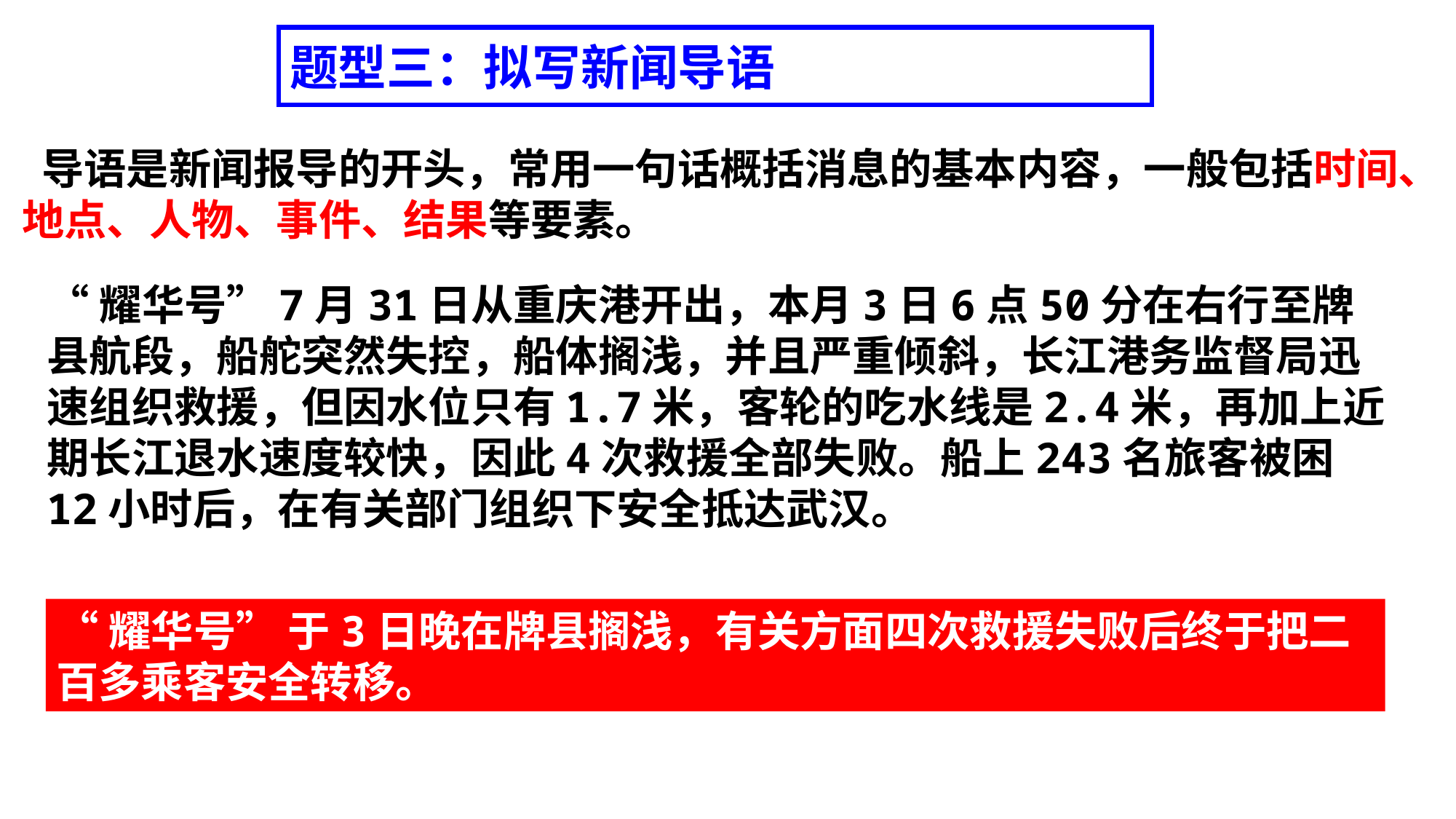

题型三：拟写新闻导语
 导语是新闻报导的开头，常用一句话概括消息的基本内容，一般包括时间、地点、人物、事件、结果等要素。
“耀华号”7月31日从重庆港开出，本月3日6点50分在右行至牌县航段，船舵突然失控，船体搁浅，并且严重倾斜，长江港务监督局迅速组织救援，但因水位只有1.7米，客轮的吃水线是2.4米，再加上近期长江退水速度较快，因此4次救援全部失败。船上243名旅客被困12小时后，在有关部门组织下安全抵达武汉。
“耀华号” 于3日晚在牌县搁浅，有关方面四次救援失败后终于把二百多乘客安全转移。